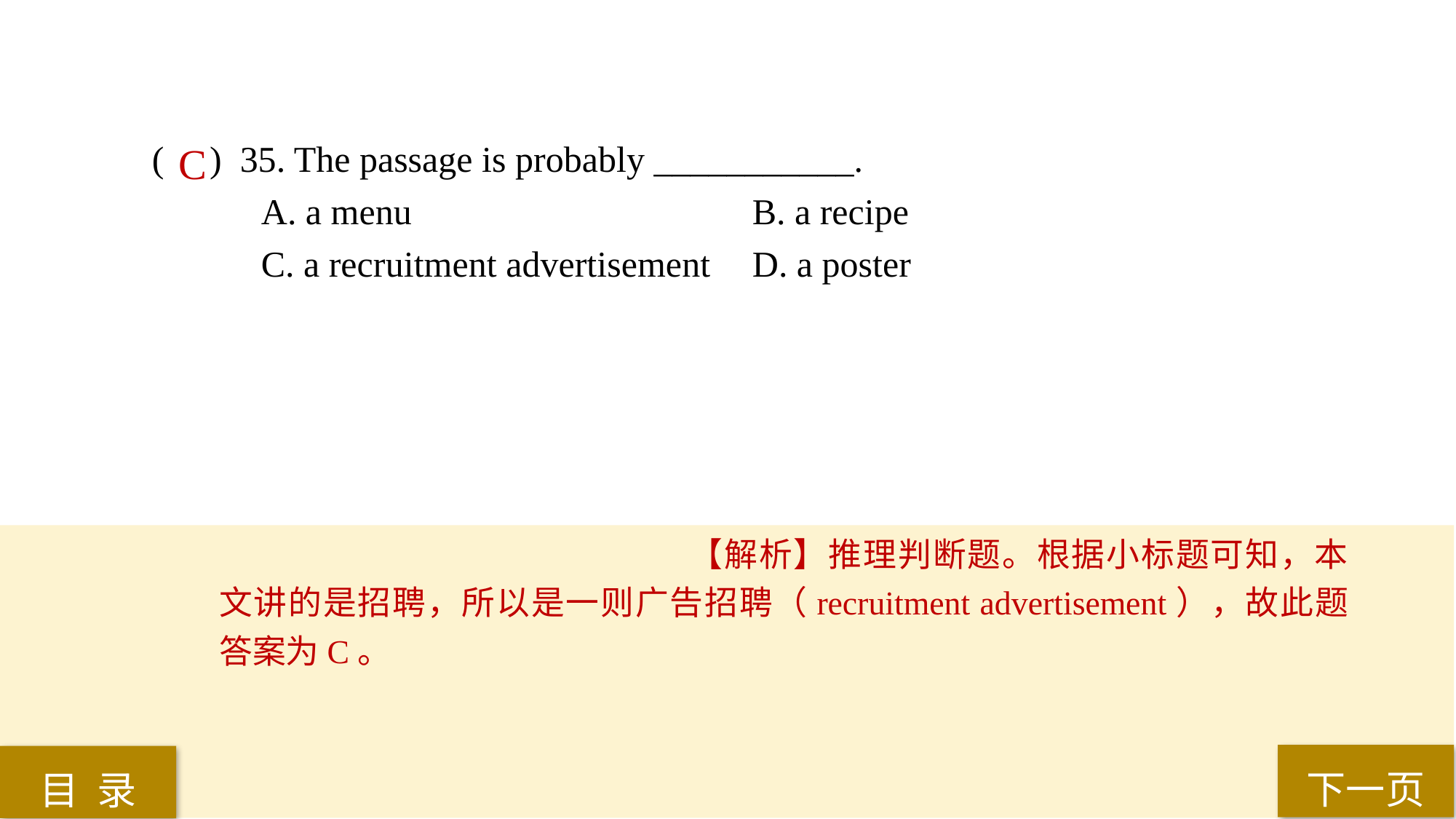

(     )  35. The passage is probably ___________.
A. a menu			 	B. a recipe
C. a recruitment advertisement 	D. a poster
C
【解析】推理判断题。根据小标题可知，本文讲的是招聘，所以是一则广告招聘（recruitment advertisement），故此题答案为C。